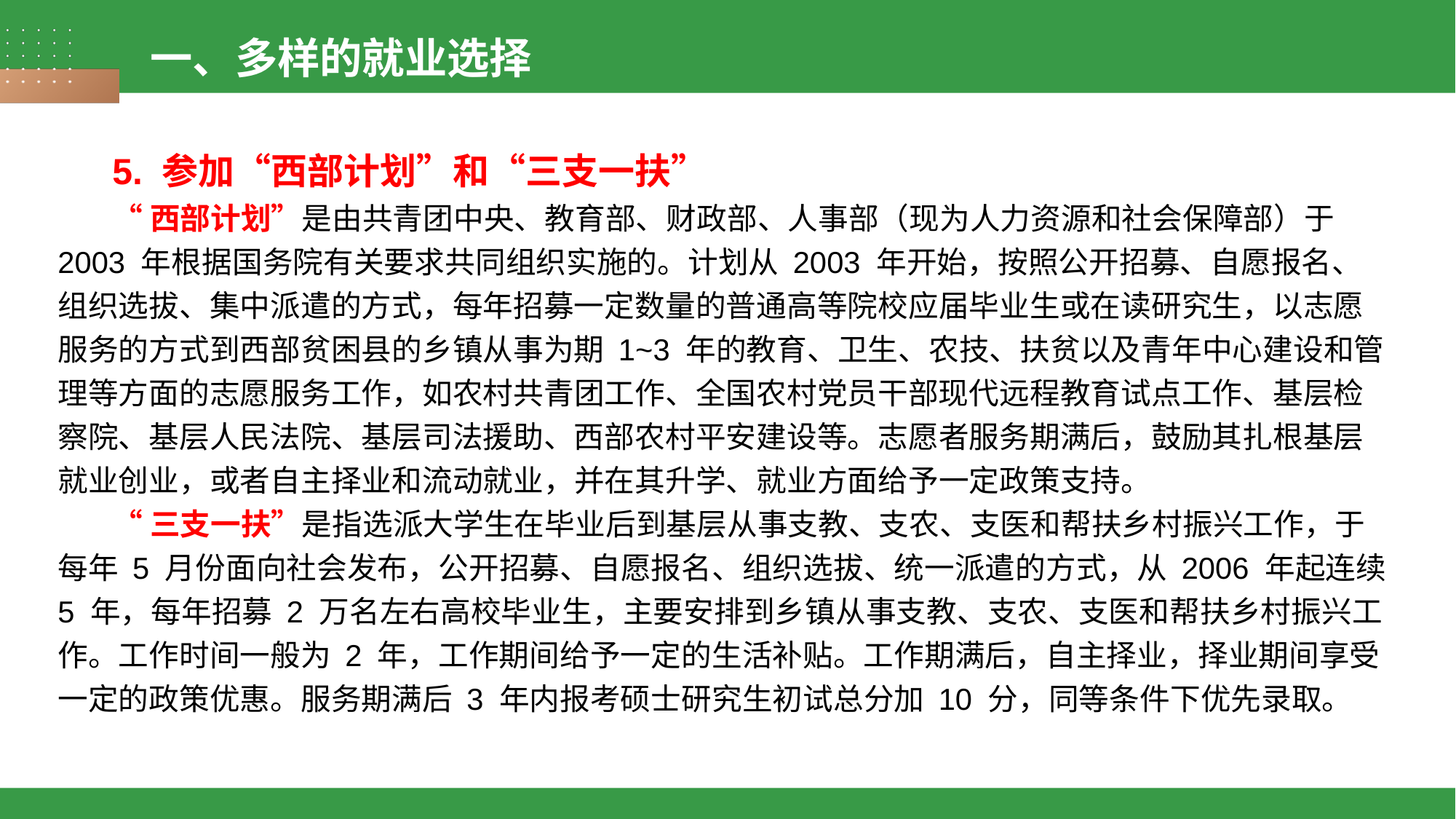

一、多样的就业选择
5. 参加“西部计划”和“三支一扶”
“西部计划”是由共青团中央、教育部、财政部、人事部（现为人力资源和社会保障部）于 2003 年根据国务院有关要求共同组织实施的。计划从 2003 年开始，按照公开招募、自愿报名、组织选拔、集中派遣的方式，每年招募一定数量的普通高等院校应届毕业生或在读研究生，以志愿服务的方式到西部贫困县的乡镇从事为期 1~3 年的教育、卫生、农技、扶贫以及青年中心建设和管理等方面的志愿服务工作，如农村共青团工作、全国农村党员干部现代远程教育试点工作、基层检察院、基层人民法院、基层司法援助、西部农村平安建设等。志愿者服务期满后，鼓励其扎根基层就业创业，或者自主择业和流动就业，并在其升学、就业方面给予一定政策支持。
“三支一扶”是指选派大学生在毕业后到基层从事支教、支农、支医和帮扶乡村振兴工作，于每年 5 月份面向社会发布，公开招募、自愿报名、组织选拔、统一派遣的方式，从 2006 年起连续 5 年，每年招募 2 万名左右高校毕业生，主要安排到乡镇从事支教、支农、支医和帮扶乡村振兴工作。工作时间一般为 2 年，工作期间给予一定的生活补贴。工作期满后，自主择业，择业期间享受一定的政策优惠。服务期满后 3 年内报考硕士研究生初试总分加 10 分，同等条件下优先录取。